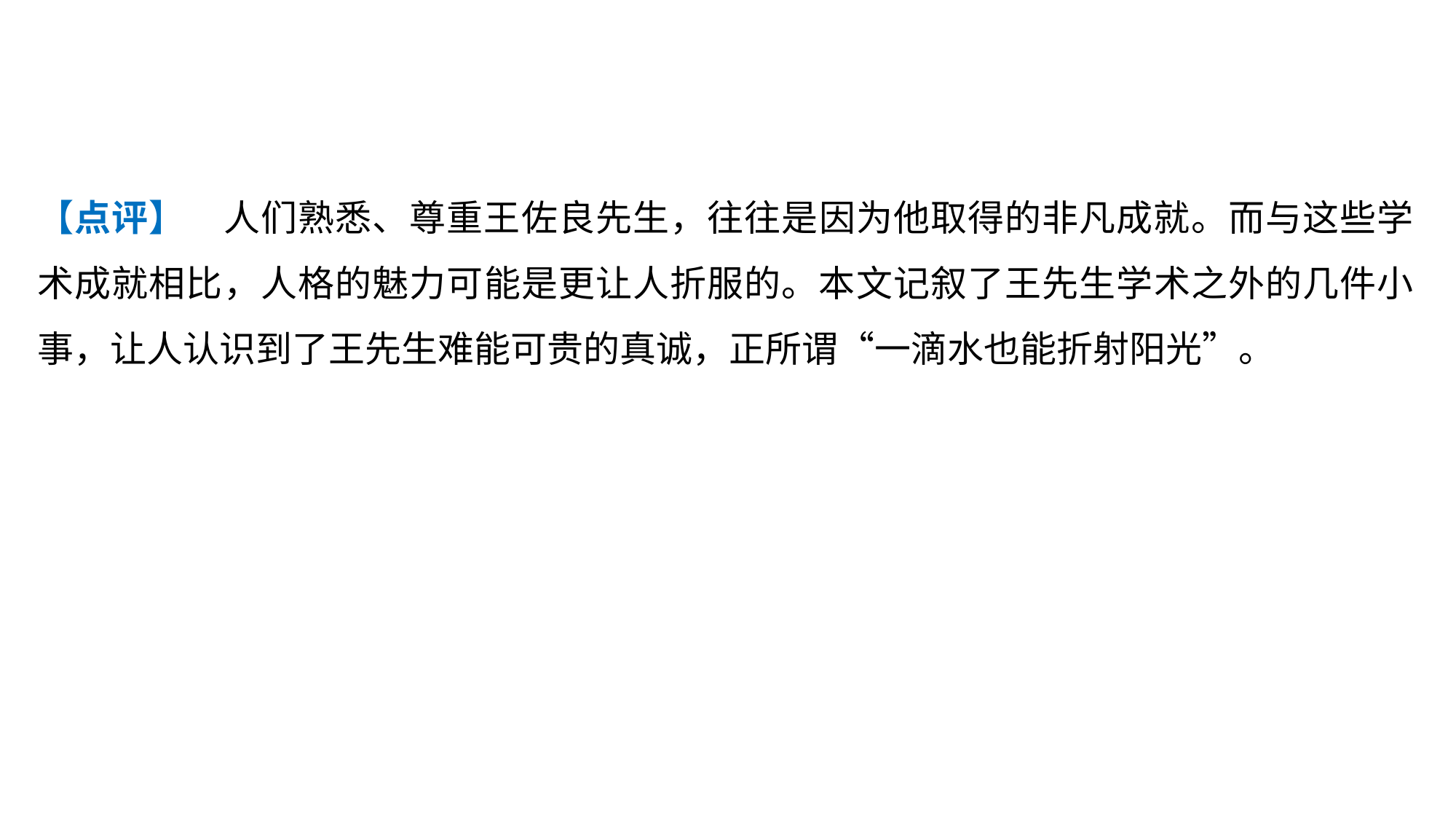

【点评】　人们熟悉、尊重王佐良先生，往往是因为他取得的非凡成就。而与这些学术成就相比，人格的魅力可能是更让人折服的。本文记叙了王先生学术之外的几件小事，让人认识到了王先生难能可贵的真诚，正所谓“一滴水也能折射阳光”。